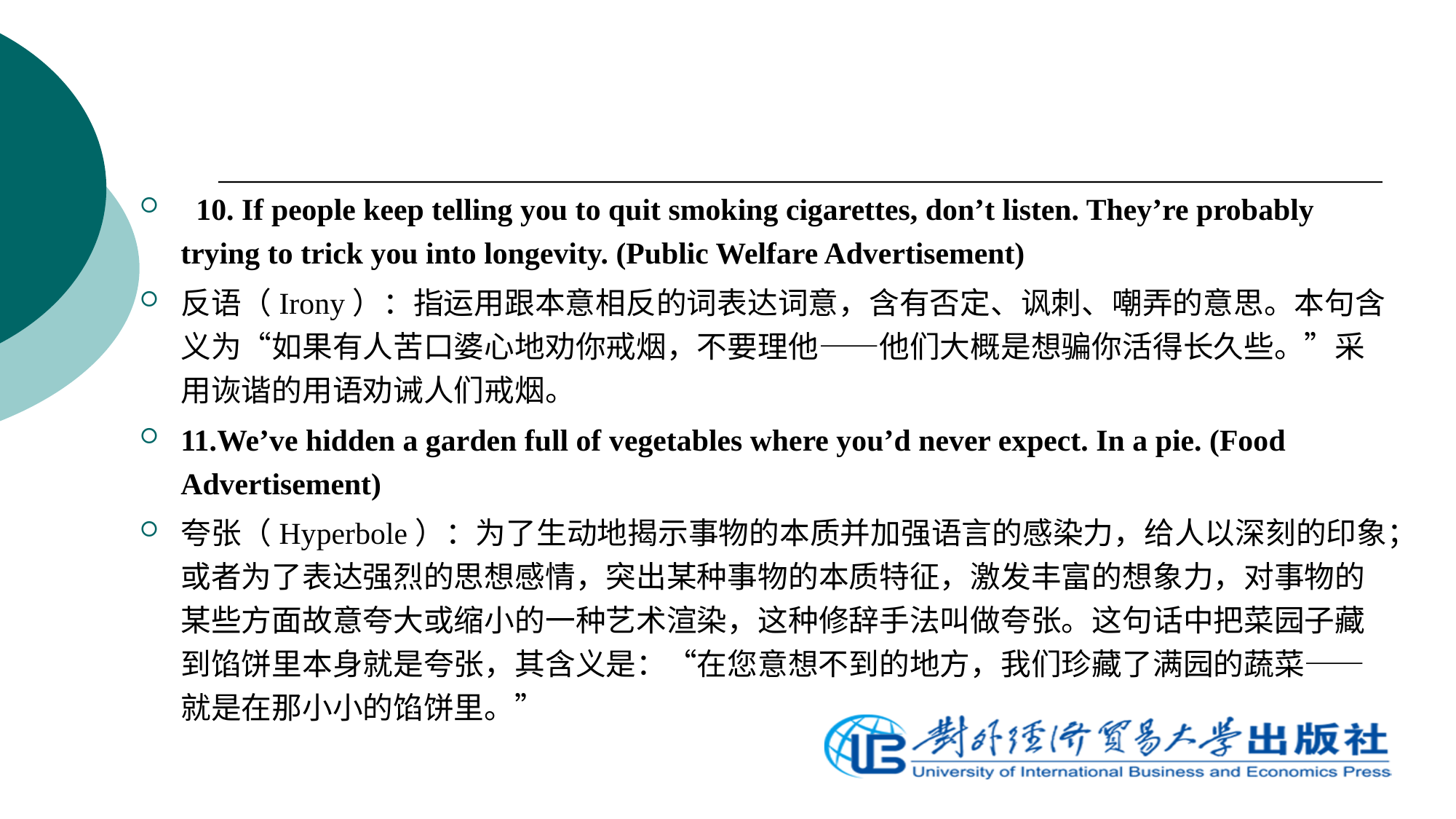

10. If people keep telling you to quit smoking cigarettes, don’t listen. They’re probably trying to trick you into longevity. (Public Welfare Advertisement)
反语（Irony）：指运用跟本意相反的词表达词意，含有否定、讽刺、嘲弄的意思。本句含义为“如果有人苦口婆心地劝你戒烟，不要理他——他们大概是想骗你活得长久些。”采用诙谐的用语劝诫人们戒烟。
11.We’ve hidden a garden full of vegetables where you’d never expect. In a pie. (Food Advertisement)
夸张（Hyperbole）：为了生动地揭示事物的本质并加强语言的感染力，给人以深刻的印象；或者为了表达强烈的思想感情，突出某种事物的本质特征，激发丰富的想象力，对事物的某些方面故意夸大或缩小的一种艺术渲染，这种修辞手法叫做夸张。这句话中把菜园子藏到馅饼里本身就是夸张，其含义是：“在您意想不到的地方，我们珍藏了满园的蔬菜——就是在那小小的馅饼里。”